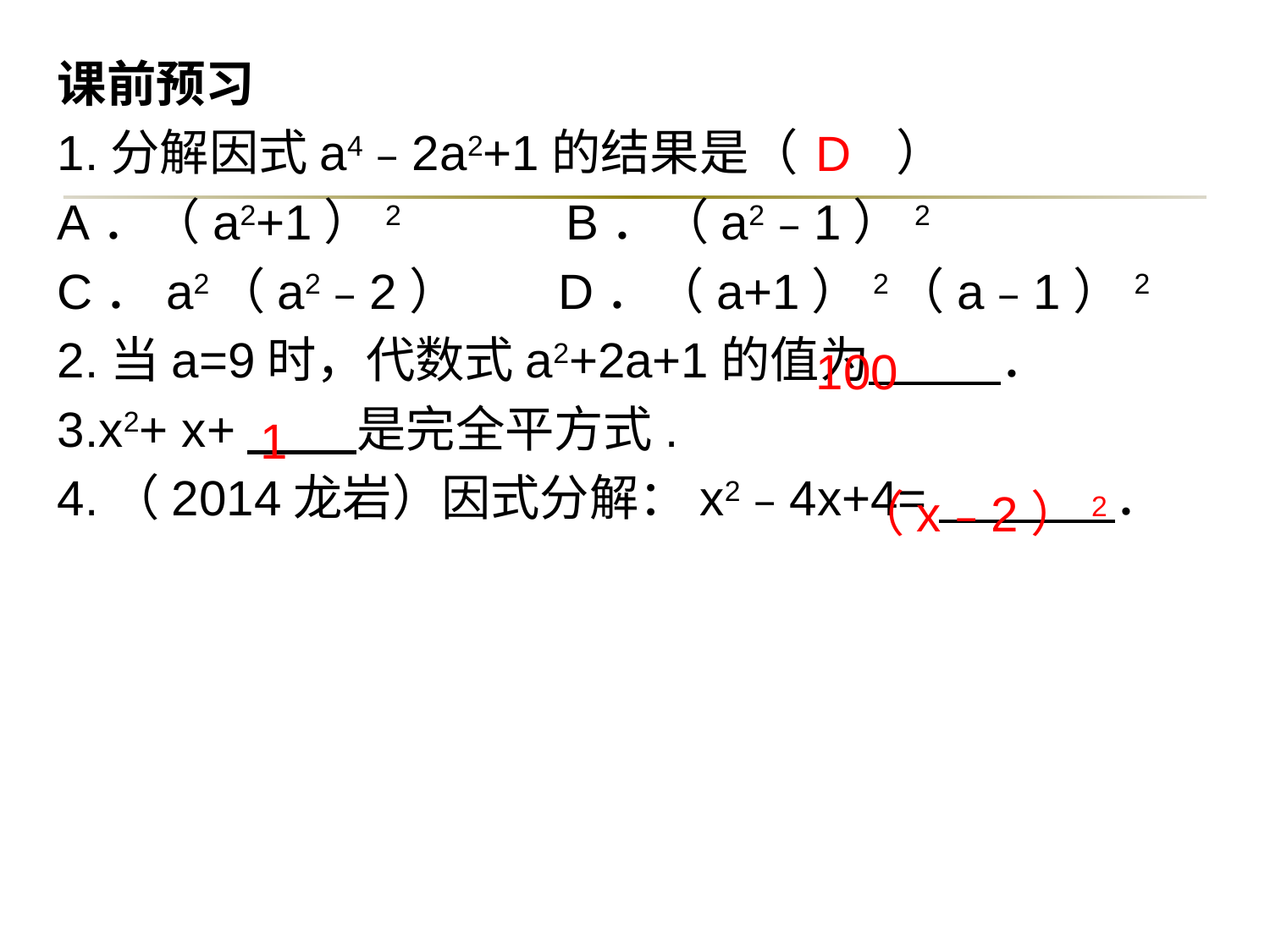

课前预习
1.分解因式a4﹣2a2+1的结果是（　　）
A．（a2+1）2            B．（a2﹣1）2
C．a2（a2﹣2）        D．（a+1）2（a﹣1）2
2.当a=9时，代数式a2+2a+1的值为　　   ．
3.x2+ x+　 　是完全平方式.
4.（2014龙岩）因式分解：x2﹣4x+4=　　       ．

D

100
1
（x﹣2）2